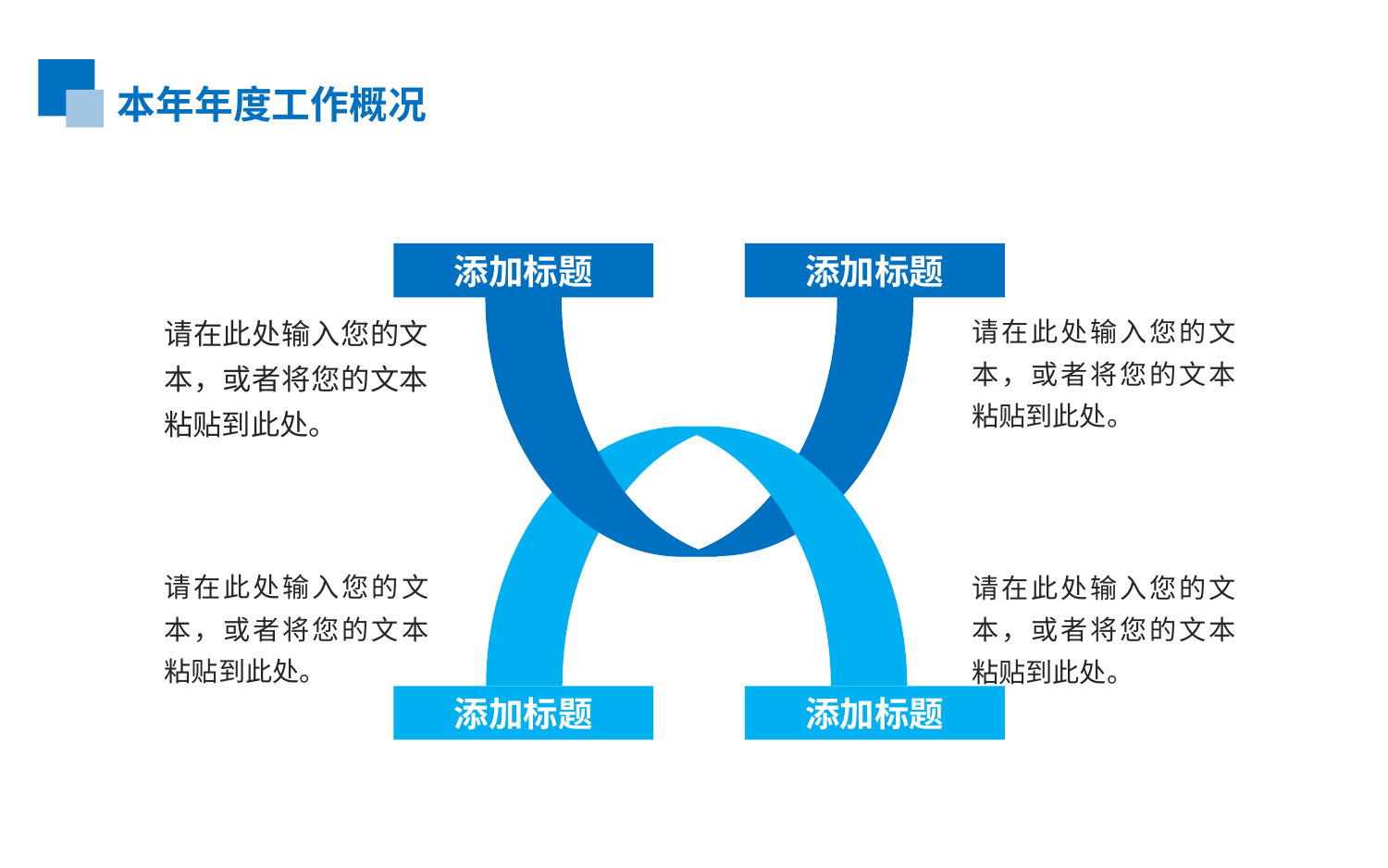

本年年度工作概况

添加标题
添加标题

请在此处输入您的文本，或者将您的文本粘贴到此处。
请在此处输入您的文本，或者将您的文本粘贴到此处。

请在此处输入您的文本，或者将您的文本粘贴到此处。
请在此处输入您的文本，或者将您的文本粘贴到此处。
添加标题
添加标题